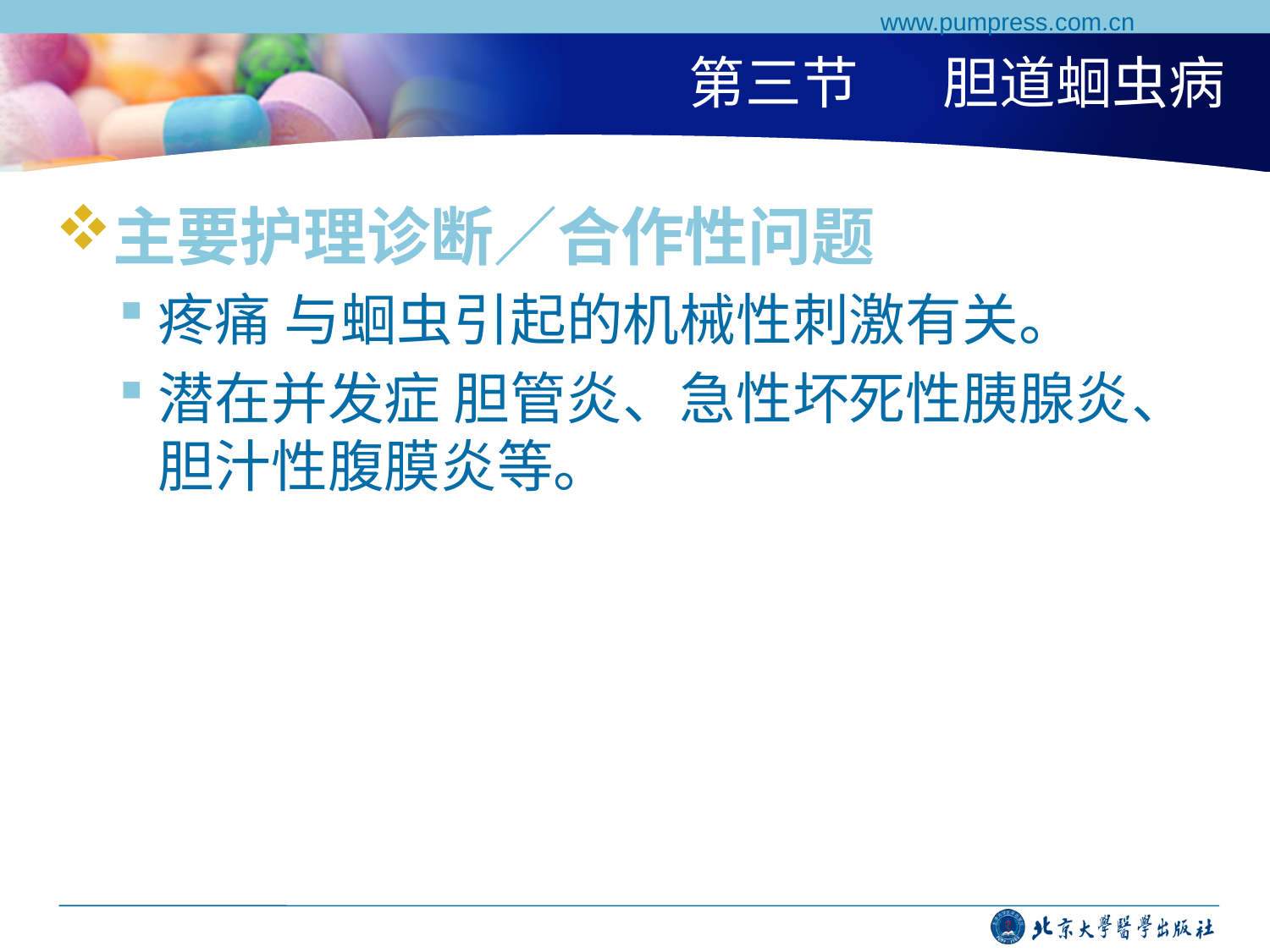

www.pumpress.com.cn
# 第三节	胆道蛔虫病
主要护理诊断∕合作性问题
疼痛 与蛔虫引起的机械性刺激有关。
潜在并发症 胆管炎、急性坏死性胰腺炎、胆汁性腹膜炎等。